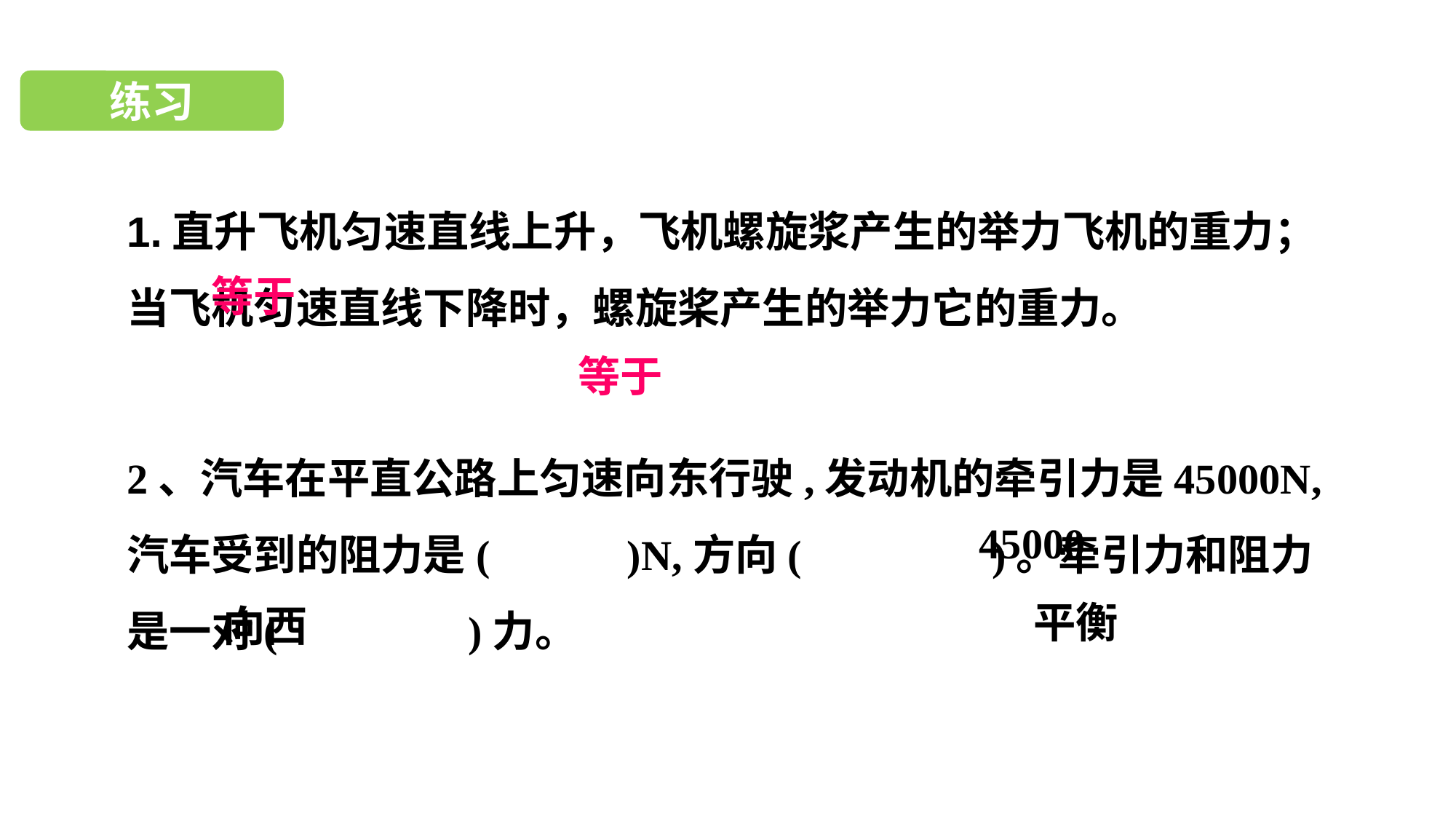

练习
1.直升飞机匀速直线上升，飞机螺旋浆产生的举力飞机的重力；当飞机匀速直线下降时，螺旋桨产生的举力它的重力。
等于
等于
2、汽车在平直公路上匀速向东行驶,发动机的牵引力是45000N,汽车受到的阻力是(             )N,方向(　　　　)。牵引力和阻力是一对(　　　　)力。
45000
平衡
向西